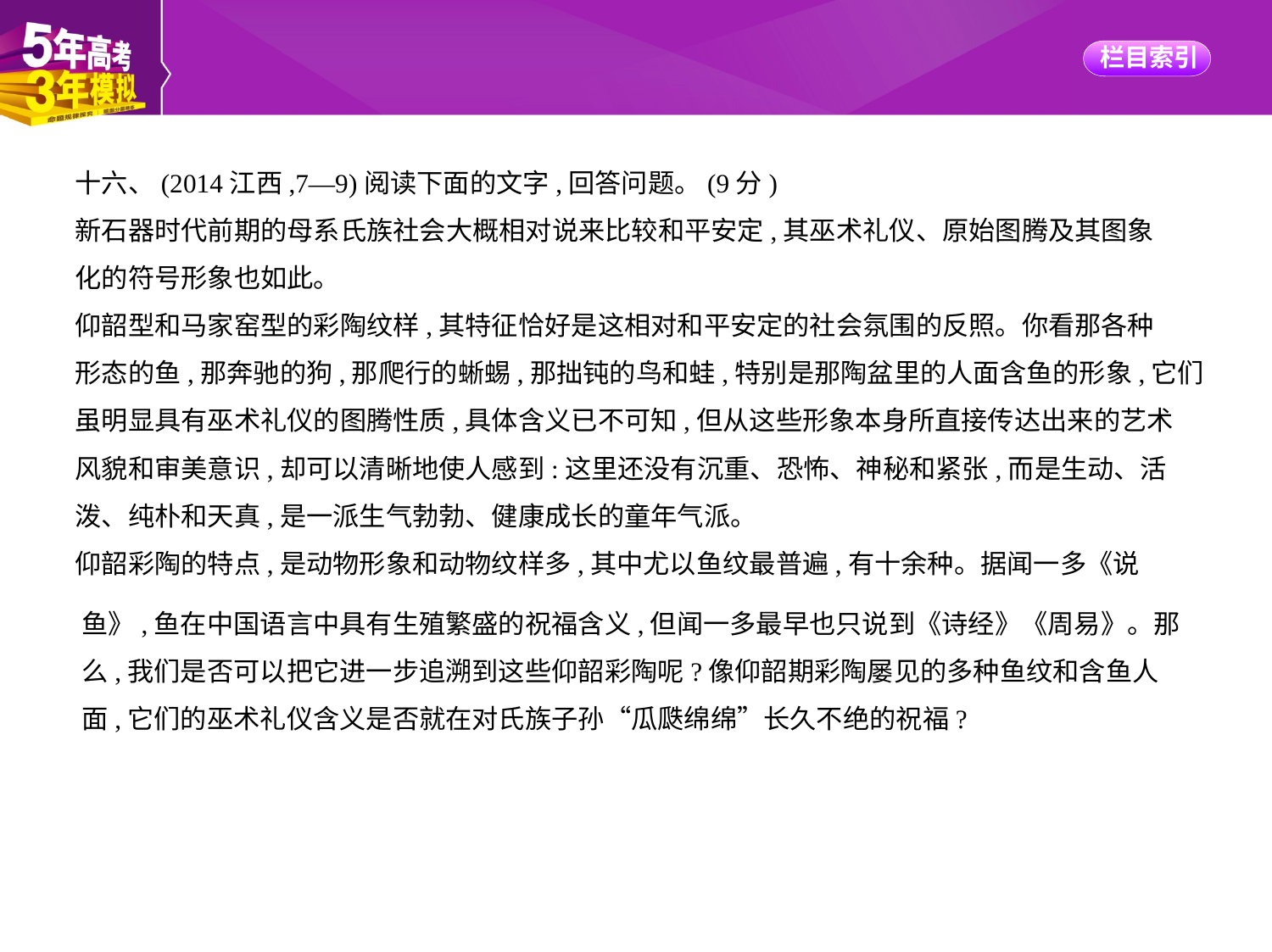

十六、(2014江西,7—9)阅读下面的文字,回答问题。(9分)
新石器时代前期的母系氏族社会大概相对说来比较和平安定,其巫术礼仪、原始图腾及其图象
化的符号形象也如此。
仰韶型和马家窑型的彩陶纹样,其特征恰好是这相对和平安定的社会氛围的反照。你看那各种
形态的鱼,那奔驰的狗,那爬行的蜥蜴,那拙钝的鸟和蛙,特别是那陶盆里的人面含鱼的形象,它们
虽明显具有巫术礼仪的图腾性质,具体含义已不可知,但从这些形象本身所直接传达出来的艺术
风貌和审美意识,却可以清晰地使人感到:这里还没有沉重、恐怖、神秘和紧张,而是生动、活
泼、纯朴和天真,是一派生气勃勃、健康成长的童年气派。
仰韶彩陶的特点,是动物形象和动物纹样多,其中尤以鱼纹最普遍,有十余种。据闻一多《说
鱼》,鱼在中国语言中具有生殖繁盛的祝福含义,但闻一多最早也只说到《诗经》《周易》。那
么,我们是否可以把它进一步追溯到这些仰韶彩陶呢?像仰韶期彩陶屡见的多种鱼纹和含鱼人
面,它们的巫术礼仪含义是否就在对氏族子孙“瓜瓞绵绵”长久不绝的祝福?